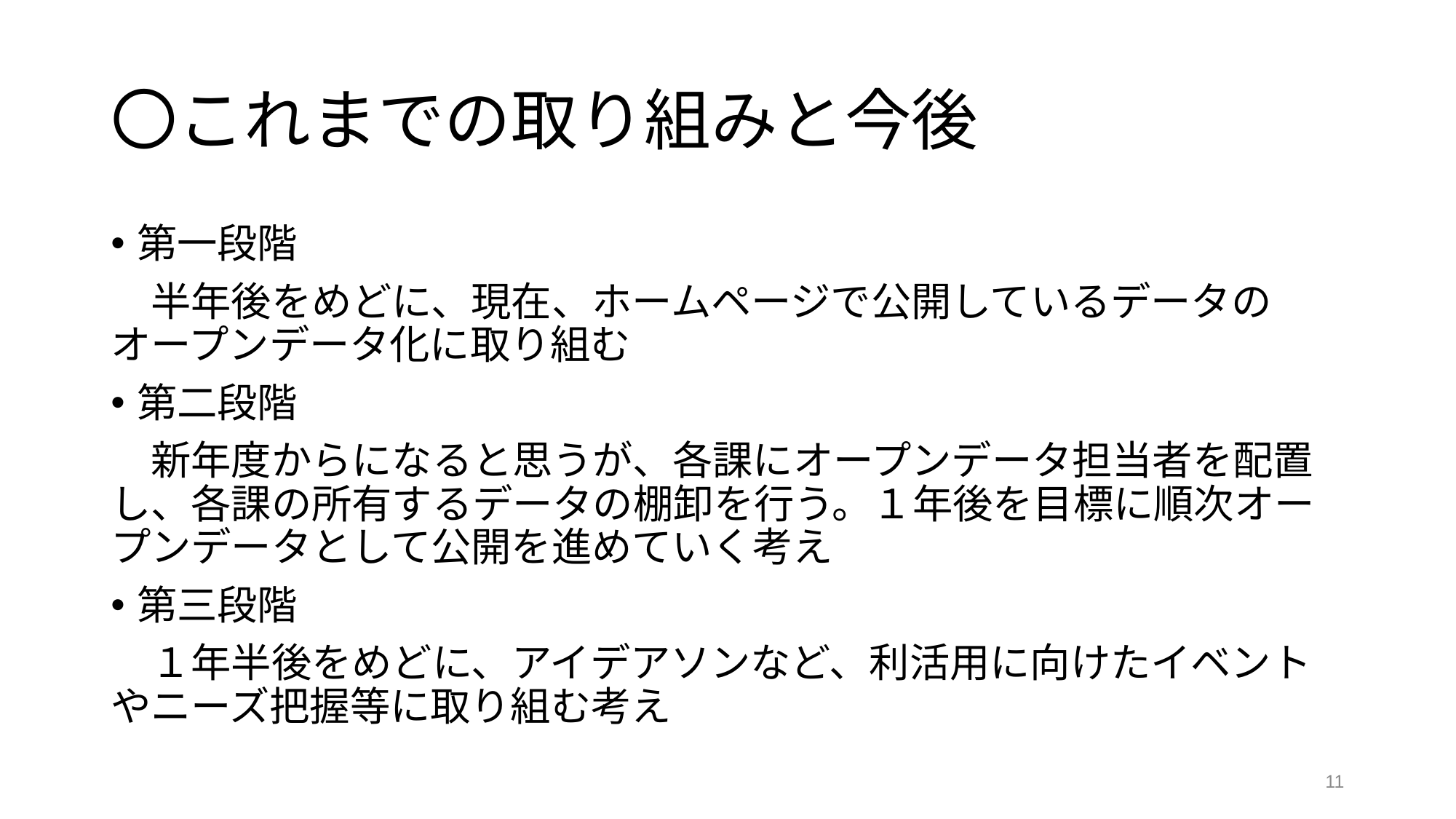

# 〇これまでの取り組みと今後
第一段階
　半年後をめどに、現在、ホームページで公開しているデータのオープンデータ化に取り組む
第二段階
　新年度からになると思うが、各課にオープンデータ担当者を配置し、各課の所有するデータの棚卸を行う。１年後を目標に順次オープンデータとして公開を進めていく考え
第三段階
　１年半後をめどに、アイデアソンなど、利活用に向けたイベントやニーズ把握等に取り組む考え
11